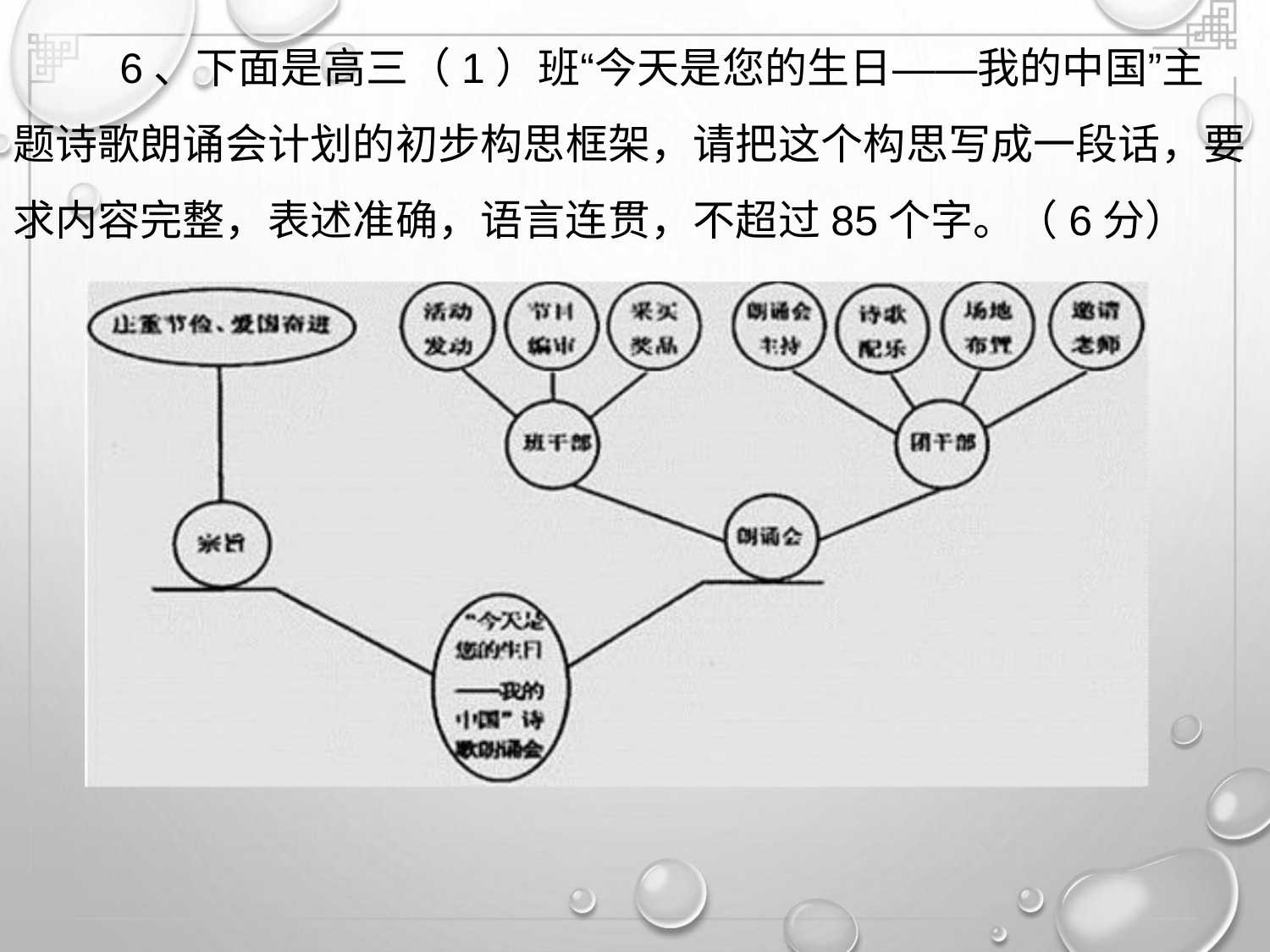

6、下面是高三（1）班“今天是您的生日——我的中国”主
题诗歌朗诵会计划的初步构思框架，请把这个构思写成一段话，要
求内容完整，表述准确，语言连贯，不超过85个字。（6分）